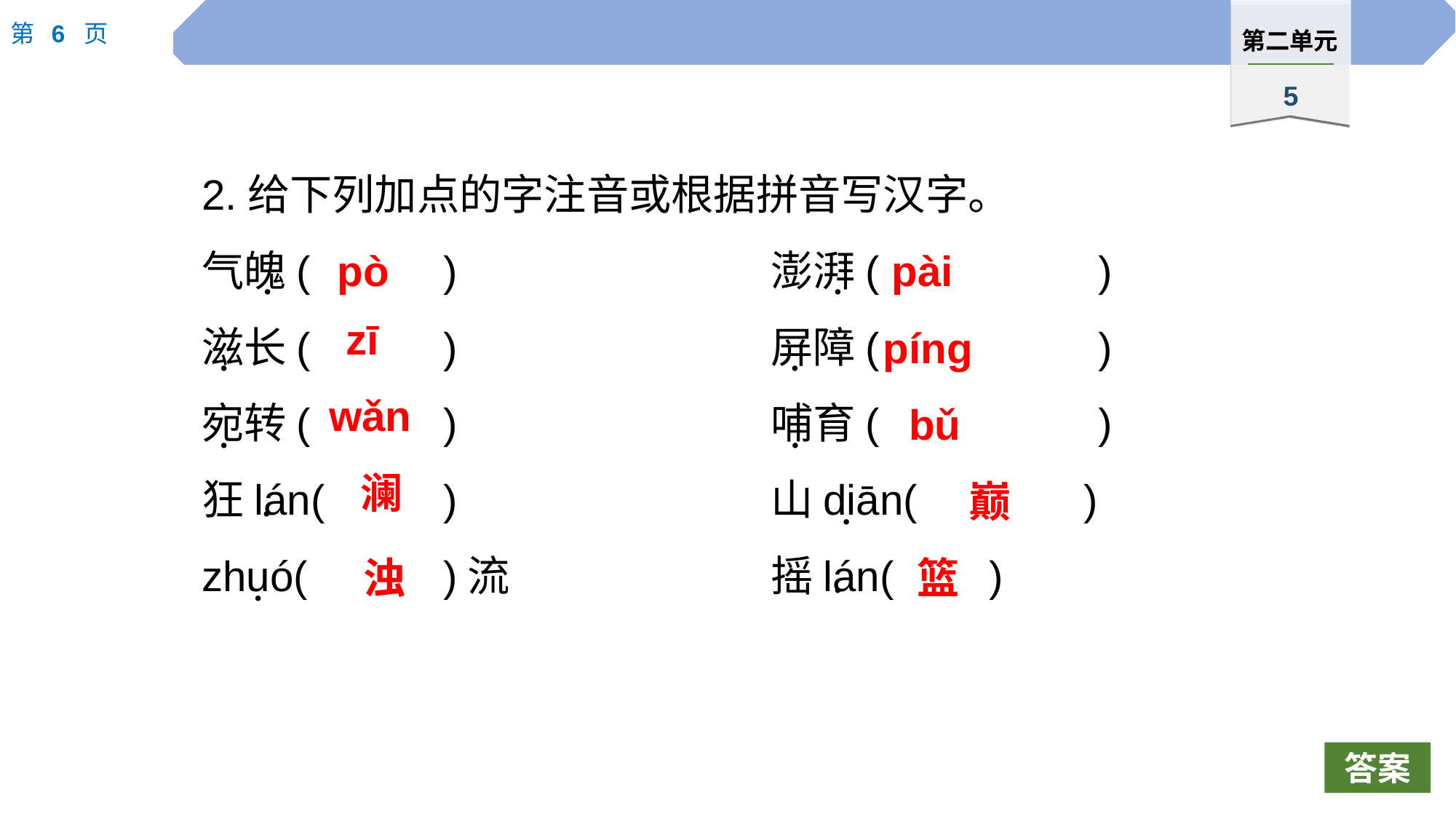

2.给下列加点的字注音或根据拼音写汉字。
气魄(		)　			澎湃(		)
滋长(		)			屏障(		)
宛转(		)			哺育(		)
狂lán(		)			山diān(	        )
zhuó(		)流			摇lán(	)
pò
pài
 ·
 ·
zī
píng
 ·
 ·
wǎn
bǔ
 ·
 ·
澜
巅
 ·
 ·
浊
篮
 ·
 ·
答案